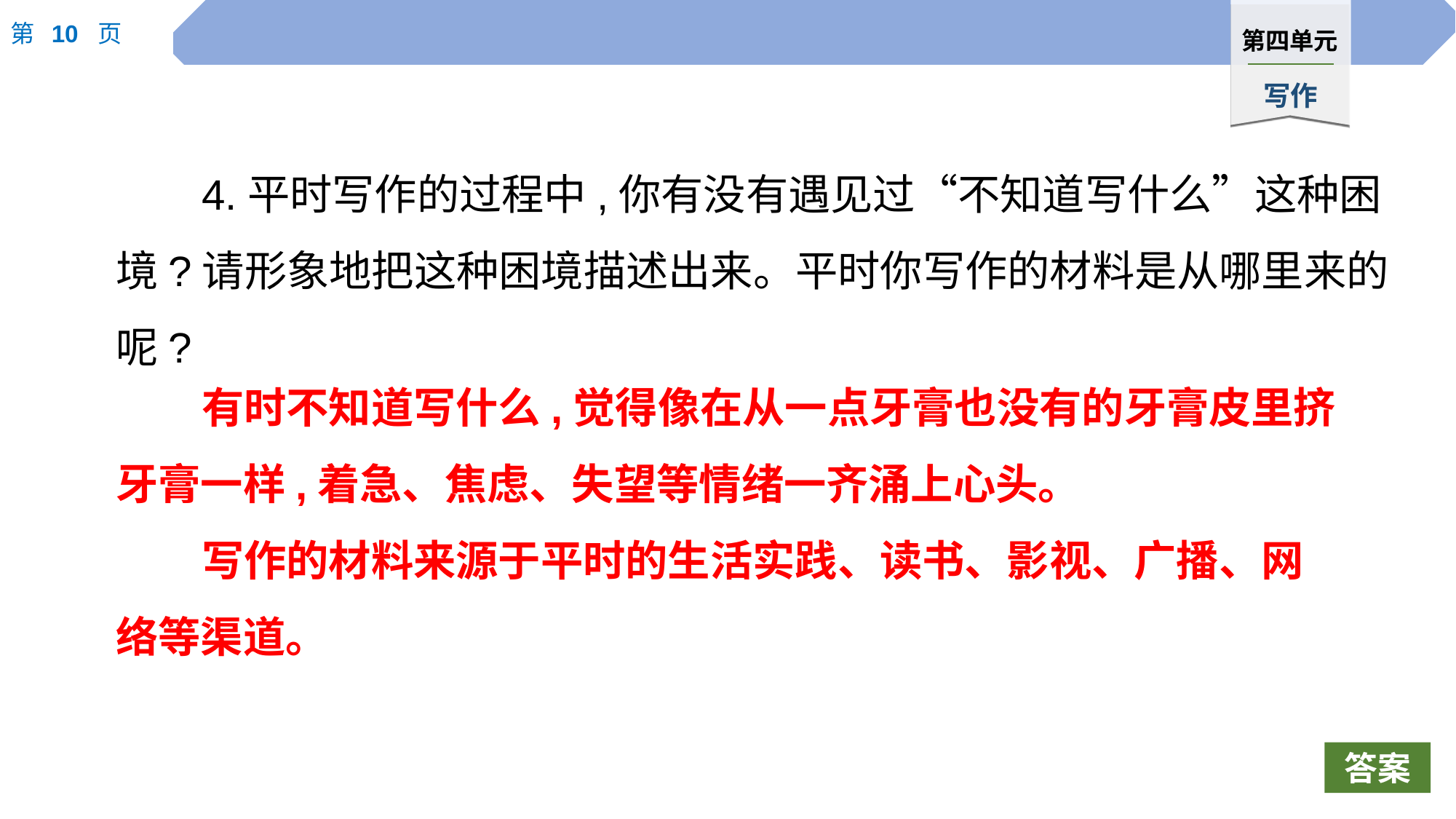

4.平时写作的过程中,你有没有遇见过“不知道写什么”这种困境?请形象地把这种困境描述出来。平时你写作的材料是从哪里来的呢?
有时不知道写什么,觉得像在从一点牙膏也没有的牙膏皮里挤牙膏一样,着急、焦虑、失望等情绪一齐涌上心头。
写作的材料来源于平时的生活实践、读书、影视、广播、网络等渠道。
答案